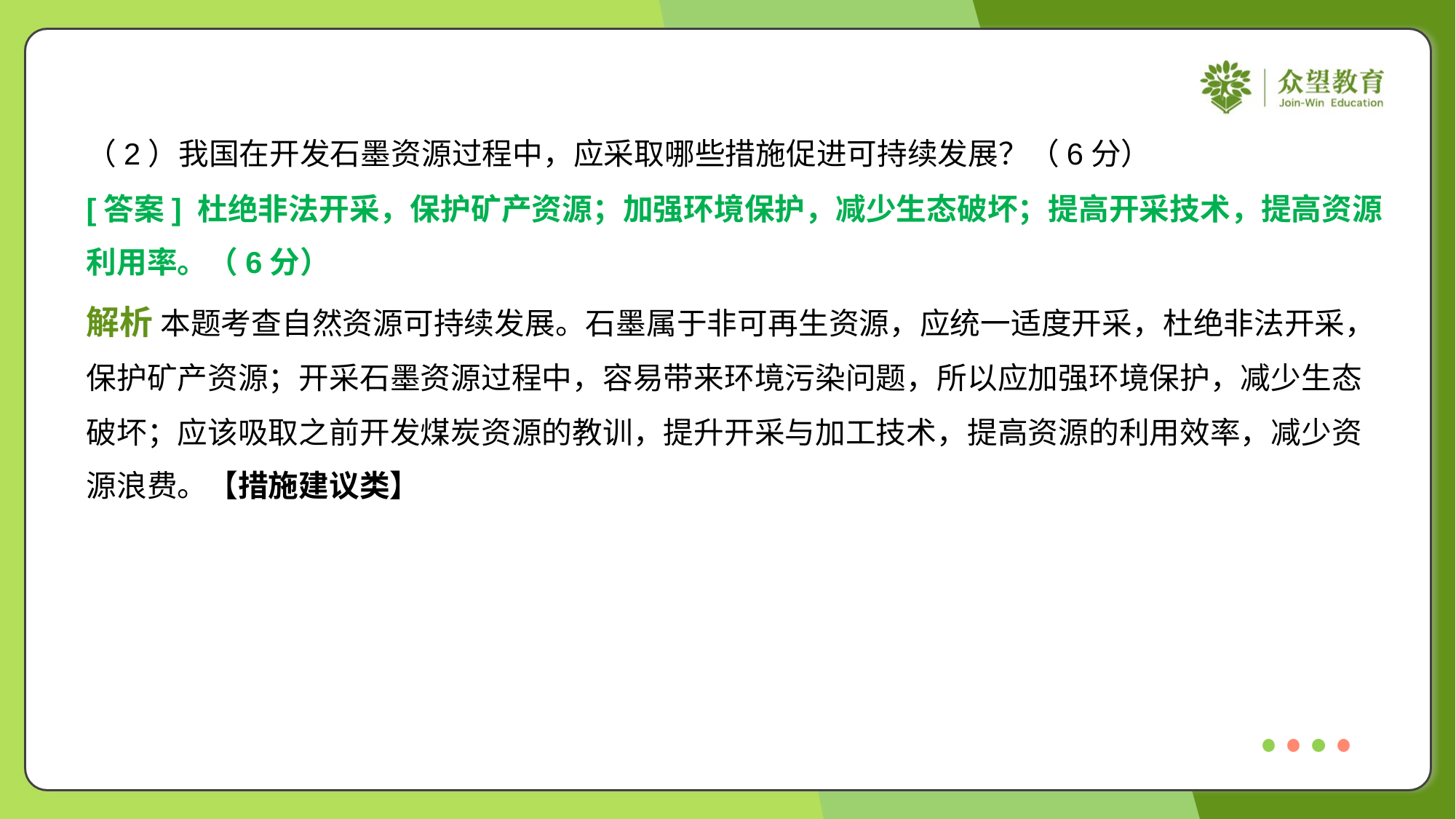

（2）我国在开发石墨资源过程中，应采取哪些措施促进可持续发展？（6分）
[答案] 杜绝非法开采，保护矿产资源；加强环境保护，减少生态破坏；提高开采技术，提高资源
利用率。（6分）
解析 本题考查自然资源可持续发展。石墨属于非可再生资源，应统一适度开采，杜绝非法开采，
保护矿产资源；开采石墨资源过程中，容易带来环境污染问题，所以应加强环境保护，减少生态
破坏；应该吸取之前开发煤炭资源的教训，提升开采与加工技术，提高资源的利用效率，减少资
源浪费。【措施建议类】